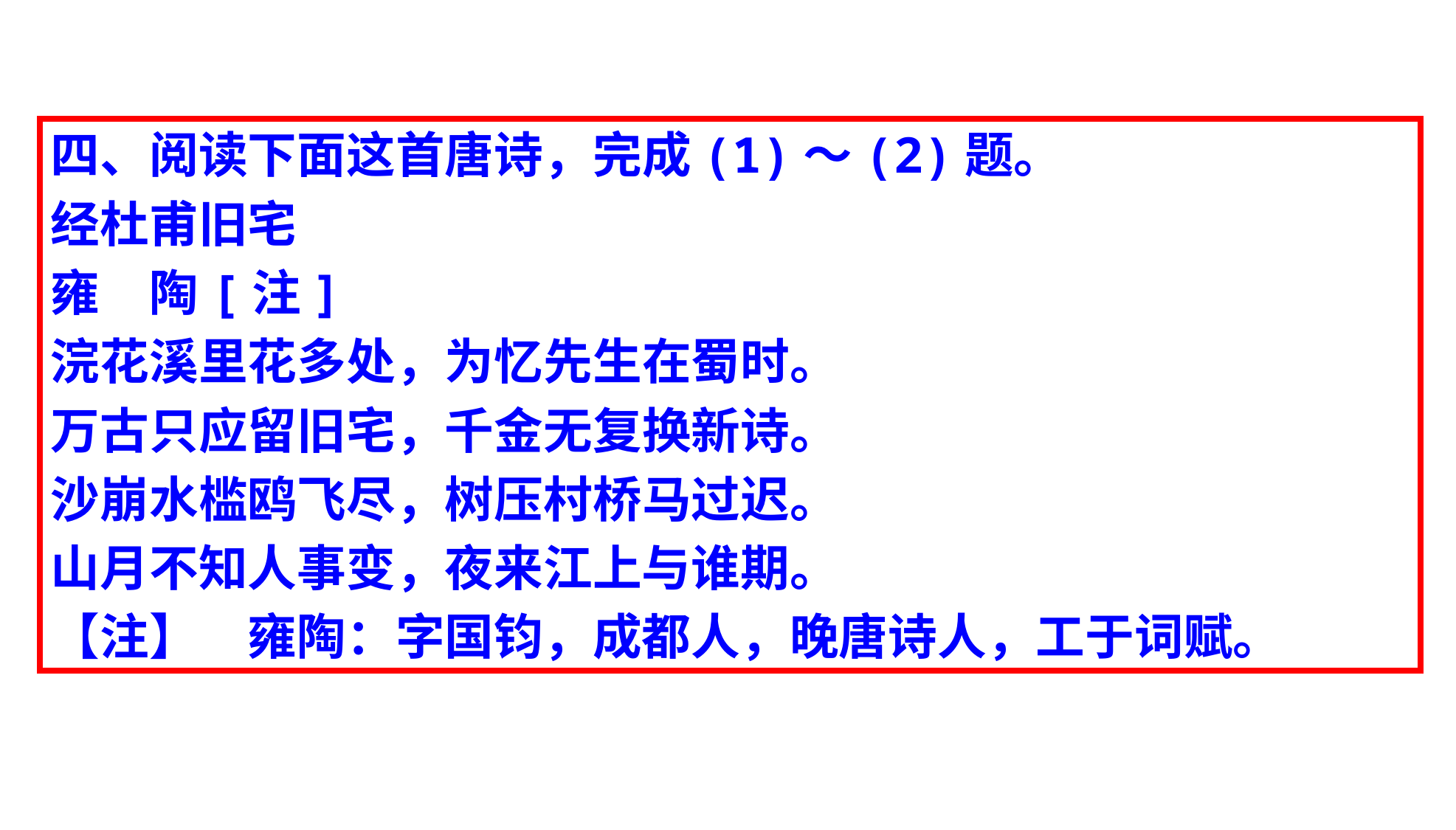

四、阅读下面这首唐诗，完成(1)～(2)题。
经杜甫旧宅
雍　陶[注]
浣花溪里花多处，为忆先生在蜀时。
万古只应留旧宅，千金无复换新诗。
沙崩水槛鸥飞尽，树压村桥马过迟。
山月不知人事变，夜来江上与谁期。
【注】　雍陶：字国钧，成都人，晚唐诗人，工于词赋。